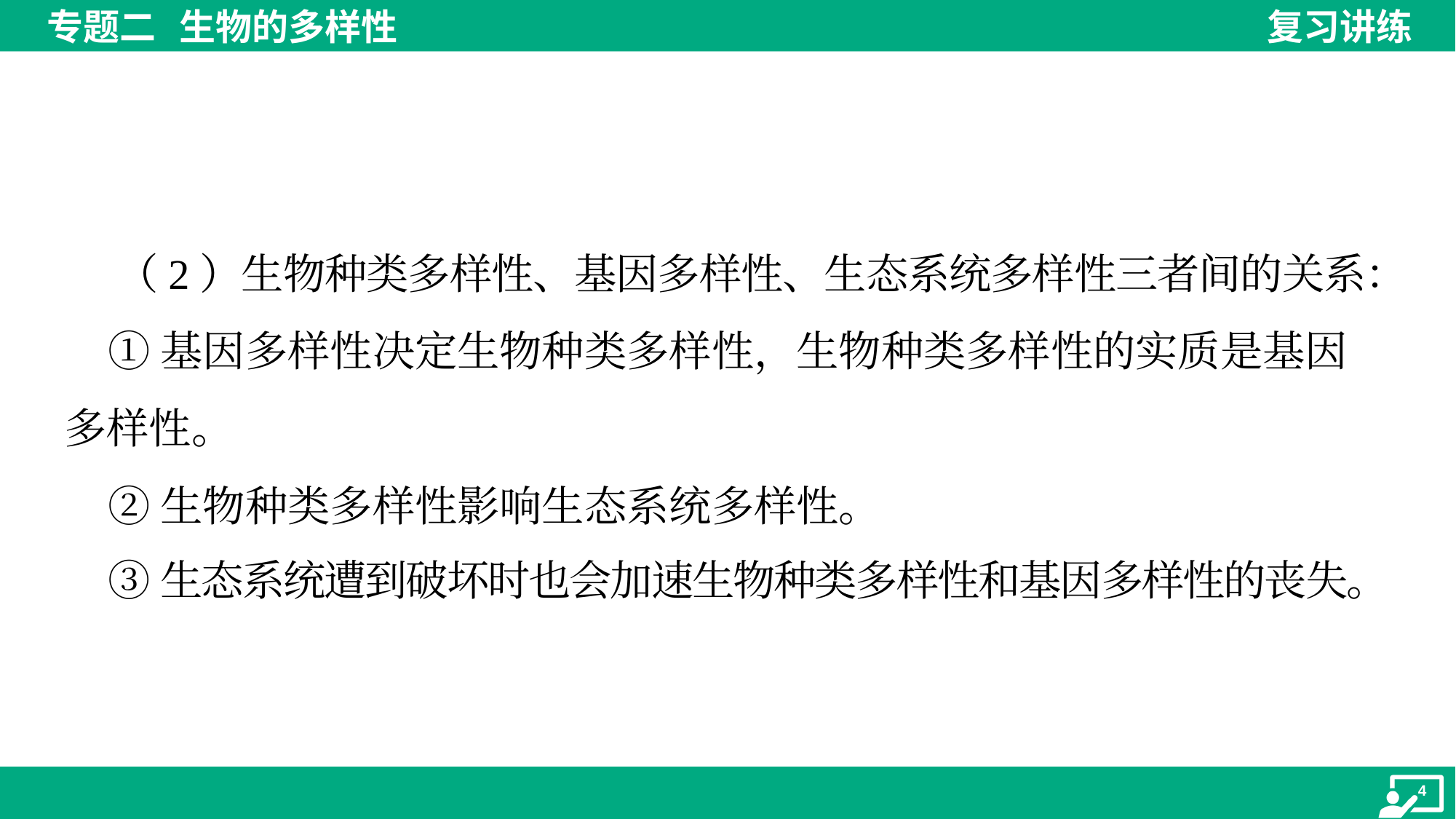

（2）生物种类多样性、基因多样性、生态系统多样性三者间的关系：
    ①基因多样性决定生物种类多样性，生物种类多样性的实质是基因
多样性。
    ②生物种类多样性影响生态系统多样性。
    ③生态系统遭到破坏时也会加速生物种类多样性和基因多样性的丧失。